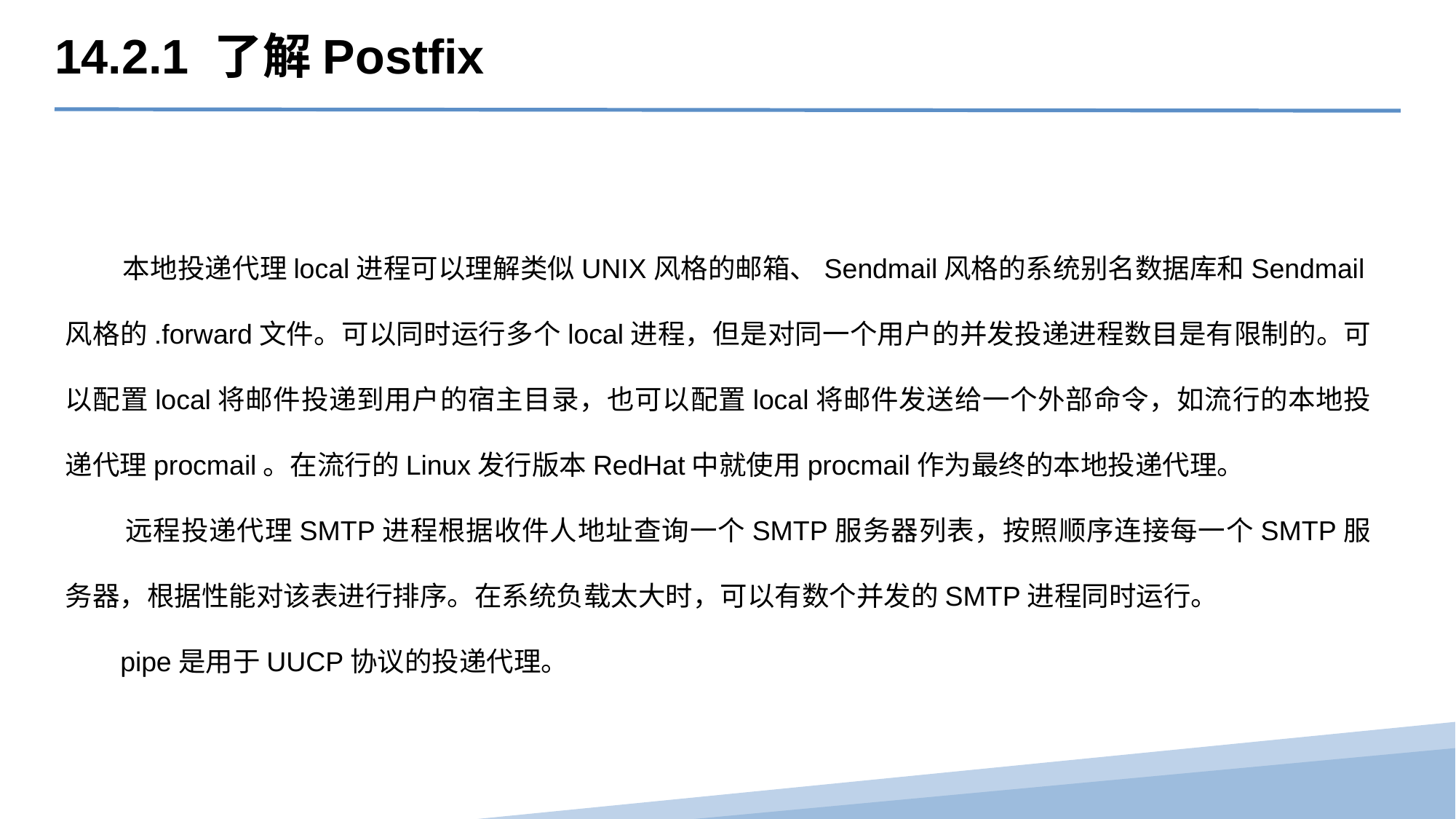

14.2.1 了解Postfix
   本地投递代理local进程可以理解类似UNIX风格的邮箱、Sendmail风格的系统别名数据库和Sendmail风格的.forward文件。可以同时运行多个local进程，但是对同一个用户的并发投递进程数目是有限制的。可以配置local将邮件投递到用户的宿主目录，也可以配置local将邮件发送给一个外部命令，如流行的本地投递代理procmail。在流行的Linux发行版本RedHat中就使用procmail作为最终的本地投递代理。
   远程投递代理SMTP进程根据收件人地址查询一个SMTP服务器列表，按照顺序连接每一个SMTP服务器，根据性能对该表进行排序。在系统负载太大时，可以有数个并发的SMTP进程同时运行。
   pipe是用于UUCP协议的投递代理。